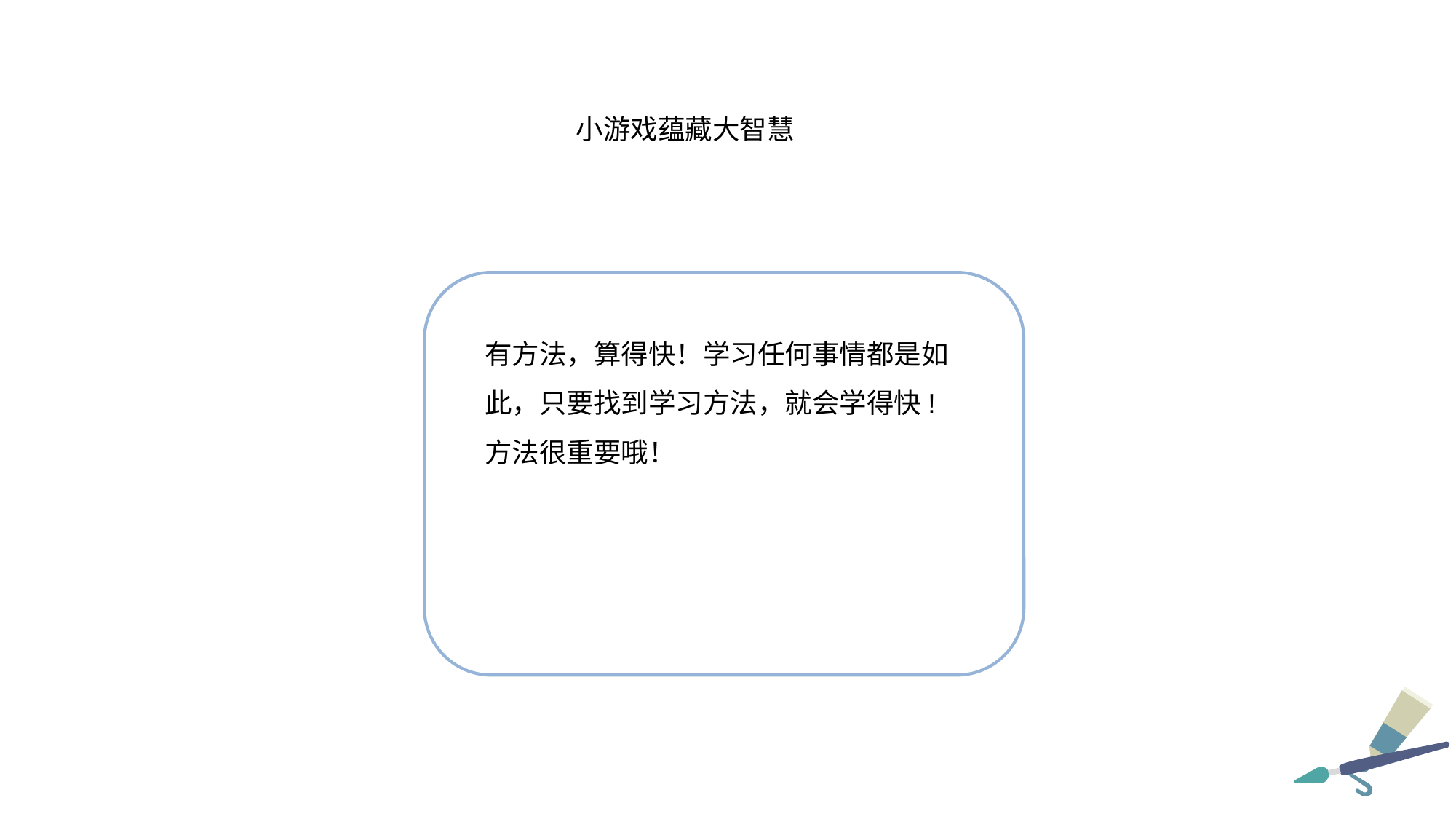

小游戏蕴藏大智慧

有方法，算得快！学习任何事情都是如此，只要找到学习方法，就会学得快! 方法很重要哦！